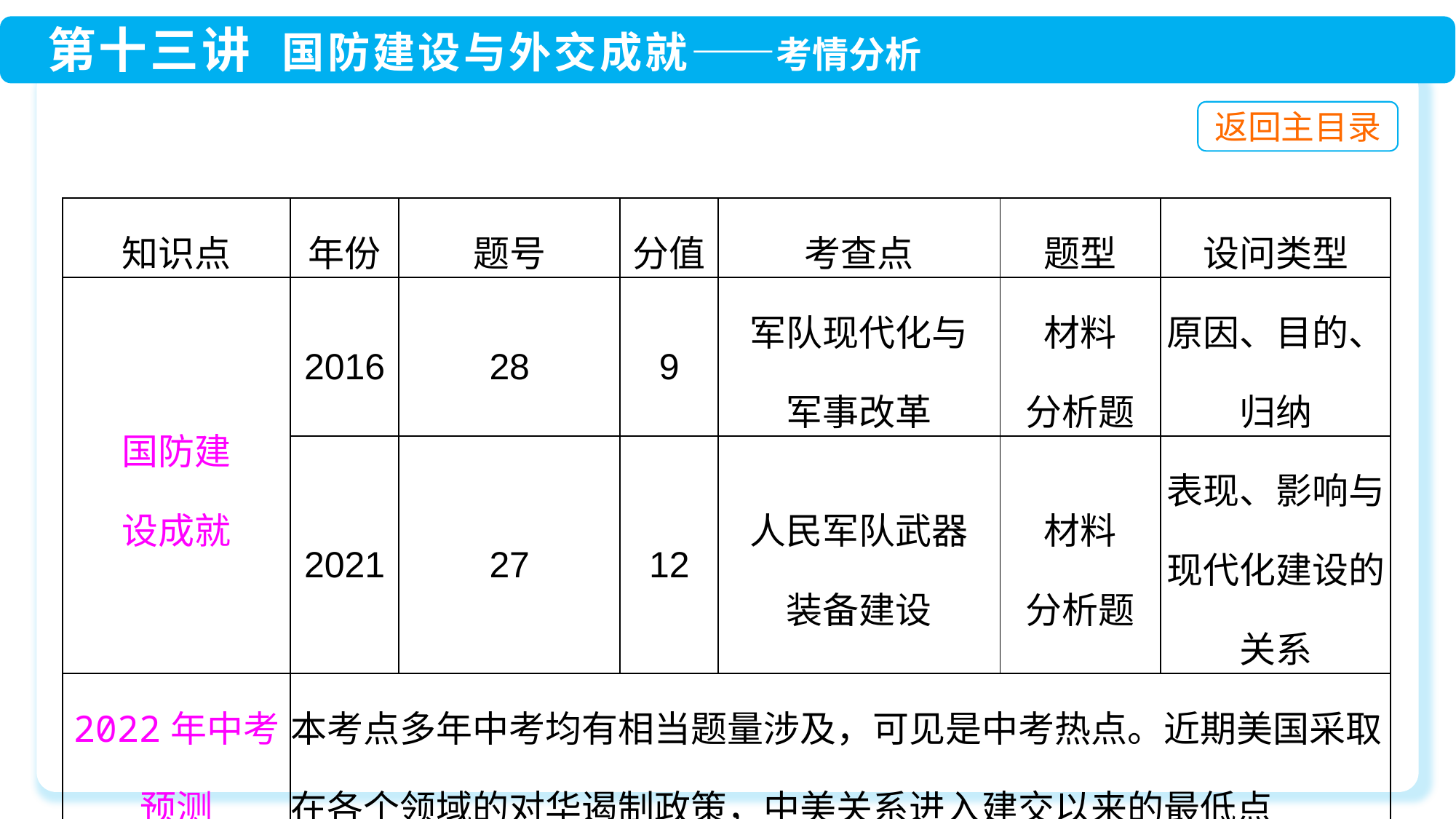

| 知识点 | 年份 | 题号 | 分值 | 考查点 | 题型 | 设问类型 |
| --- | --- | --- | --- | --- | --- | --- |
| 国防建 设成就 | 2016 | 28 | 9 | 军队现代化与 军事改革 | 材料 分析题 | 原因、目的、归纳 |
|  | 2021 | 27 | 12 | 人民军队武器 装备建设 | 材料 分析题 | 表现、影响与现代化建设的关系 |
| 2022年中考 预测 | 本考点多年中考均有相当题量涉及，可见是中考热点。近期美国采取在各个领域的对华遏制政策，中美关系进入建交以来的最低点 |  |  |  |  |  |